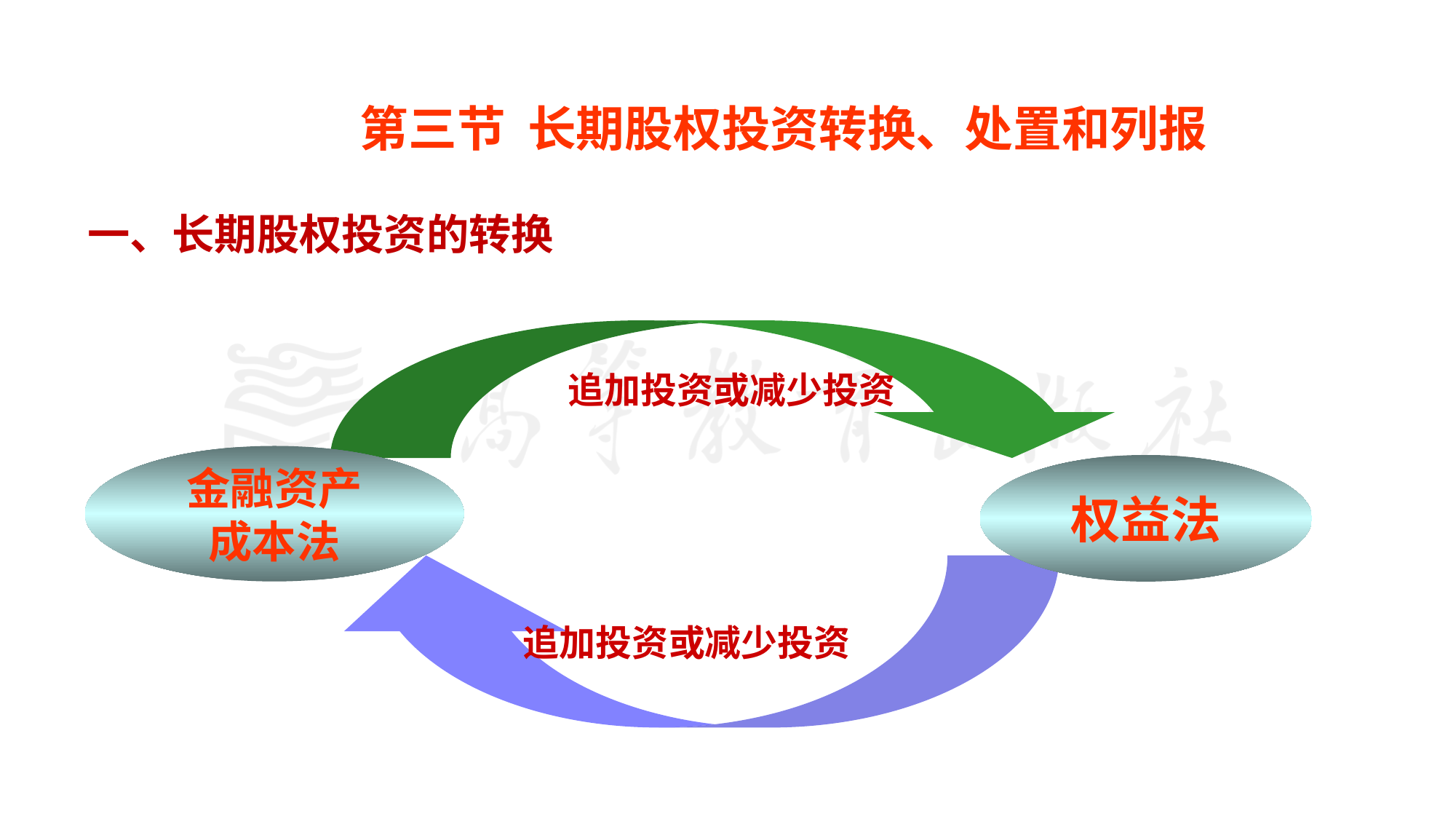

#
第三节  长期股权投资转换、处置和列报
一、长期股权投资的转换
追加投资或减少投资
金融资产
成本法
权益法
追加投资或减少投资